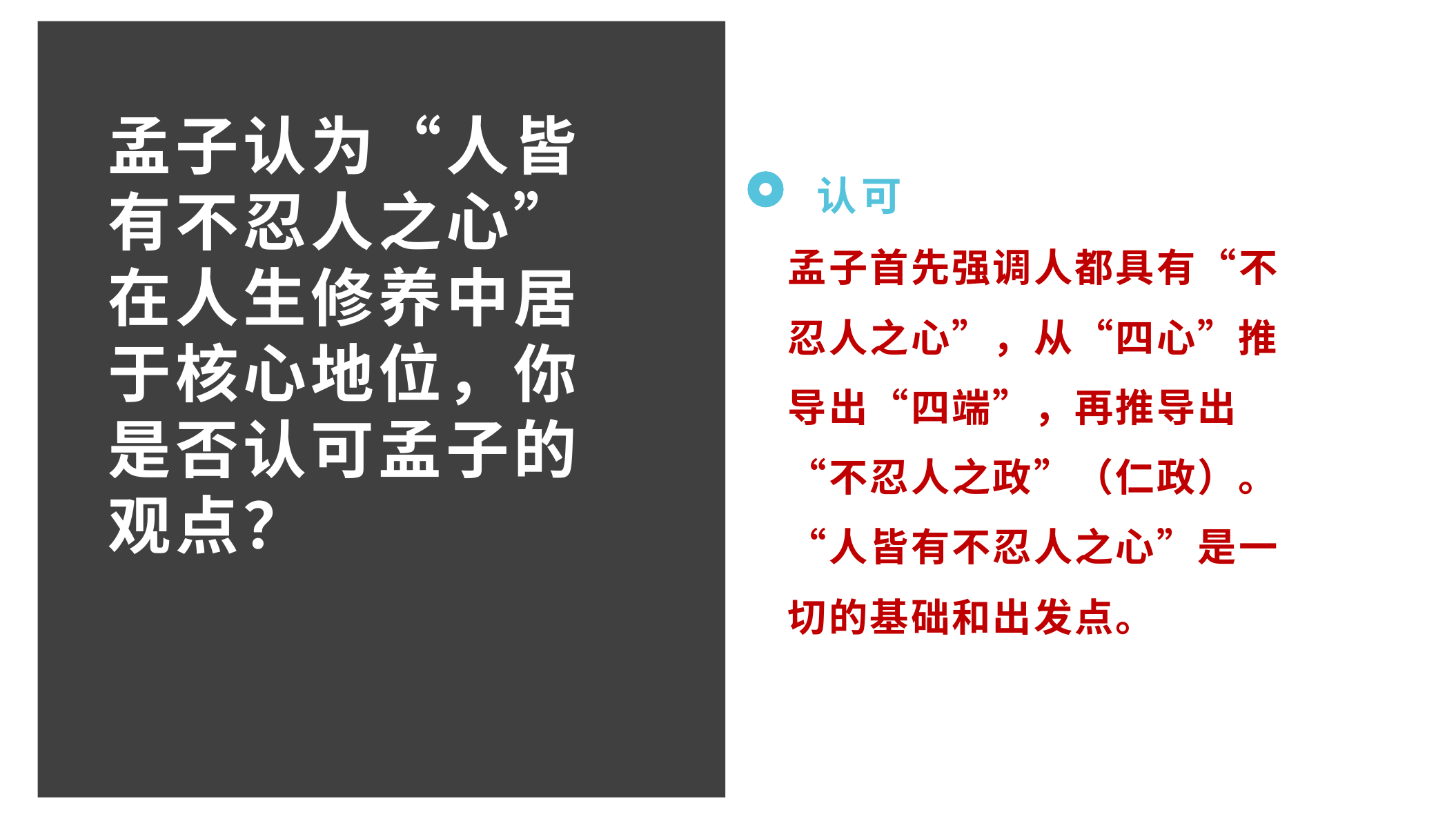

孟子认为“人皆有不忍人之心”在人生修养中居于核心地位，你是否认可孟子的观点？
认可

孟子首先强调人都具有“不忍人之心”，从“四心”推导出“四端”，再推导出“不忍人之政”（仁政）。“人皆有不忍人之心”是一切的基础和出发点。